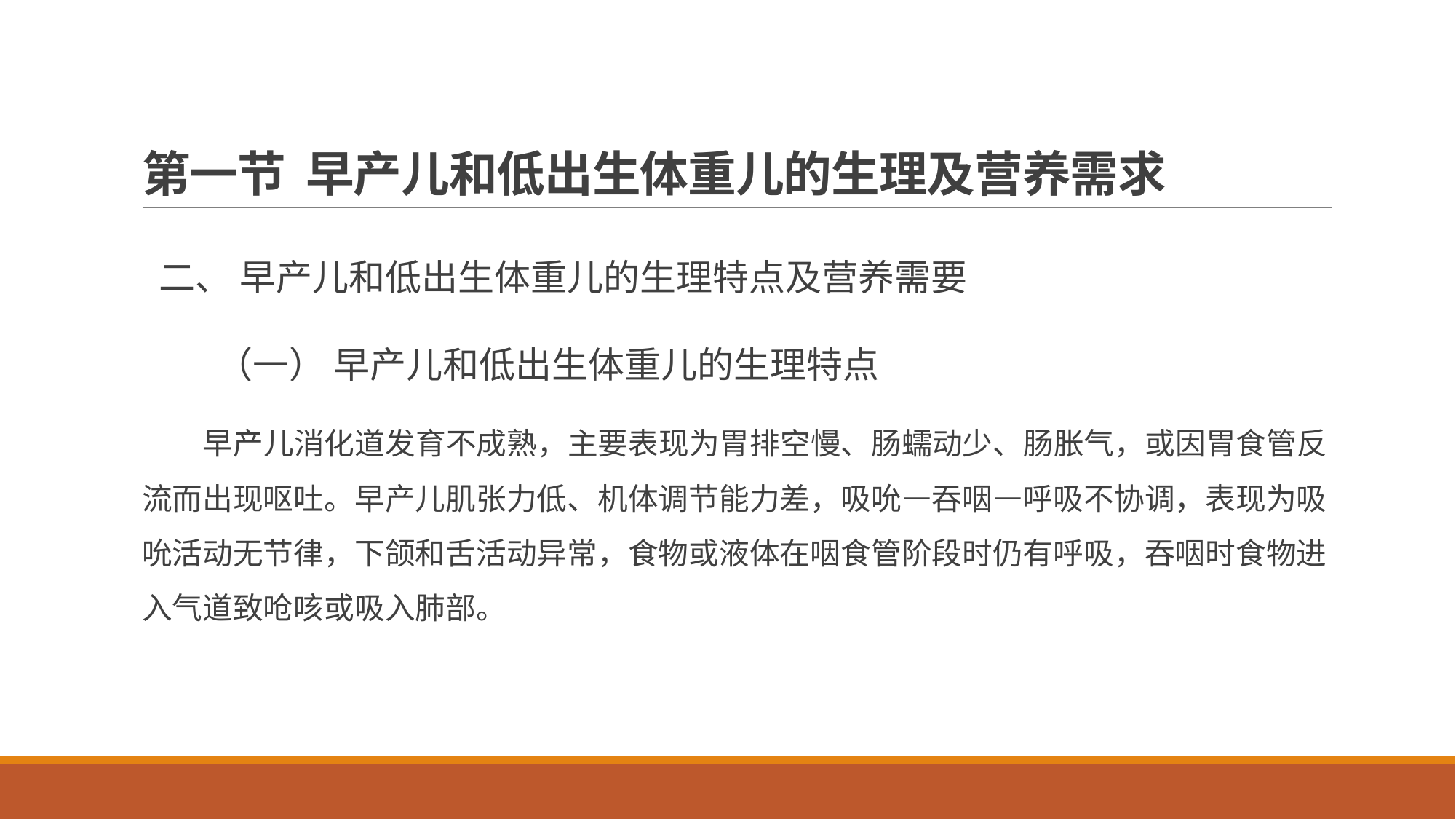

# 第一节  早产儿和低出生体重儿的生理及营养需求
 二、 早产儿和低出生体重儿的生理特点及营养需要
        （一） 早产儿和低出生体重儿的生理特点
        早产儿消化道发育不成熟，主要表现为胃排空慢、肠蠕动少、肠胀气，或因胃食管反流而出现呕吐。早产儿肌张力低、机体调节能力差，吸吮—吞咽—呼吸不协调，表现为吸吮活动无节律，下颌和舌活动异常，食物或液体在咽食管阶段时仍有呼吸，吞咽时食物进入气道致呛咳或吸入肺部。